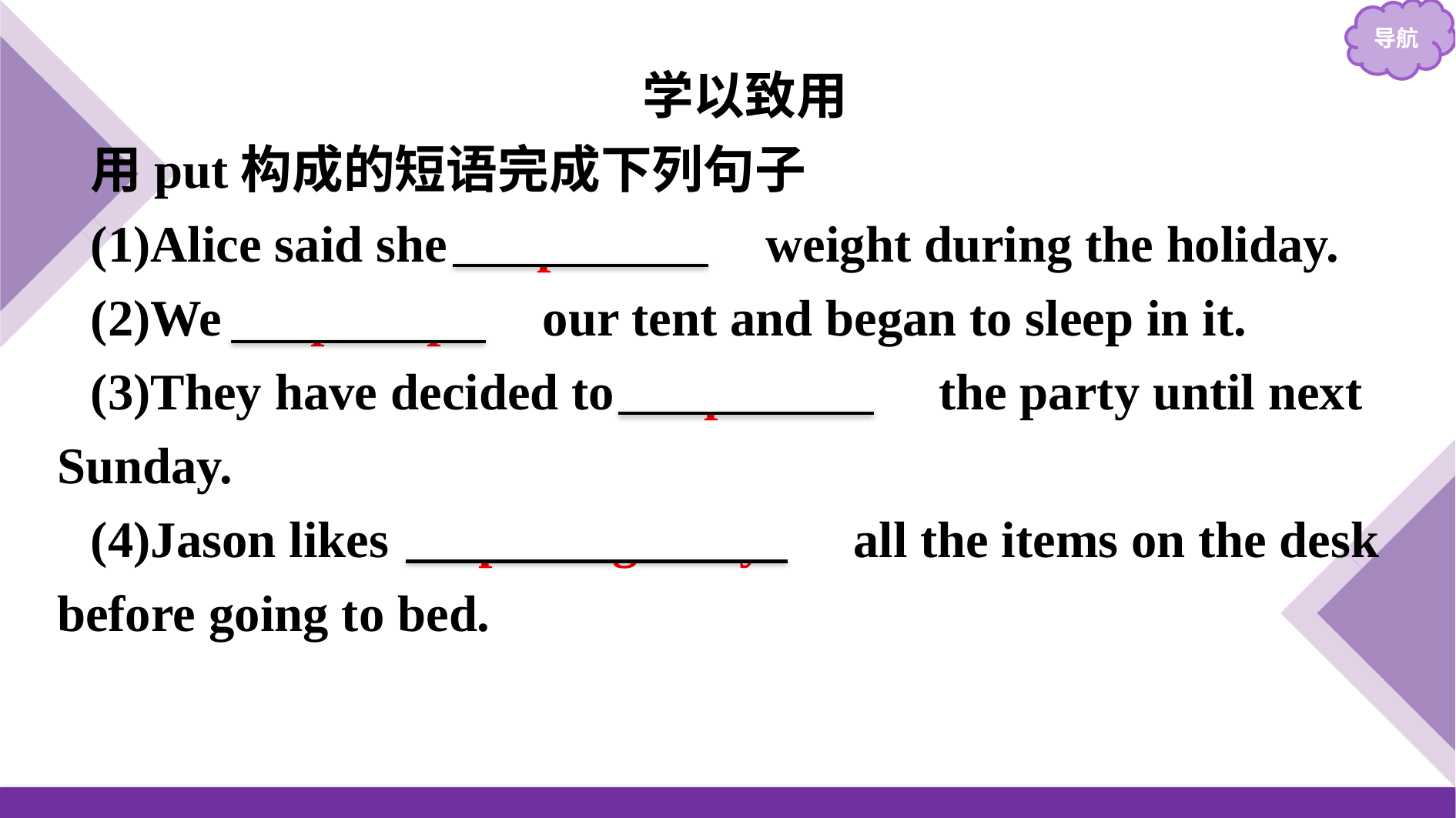

学以致用
用put构成的短语完成下列句子
(1)Alice said she 　put on　 weight during the holiday.
(2)We 　put up　 our tent and began to sleep in it.
(3)They have decided to 　put off　 the party until next Sunday.
(4)Jason likes 　putting away　 all the items on the desk before going to bed.